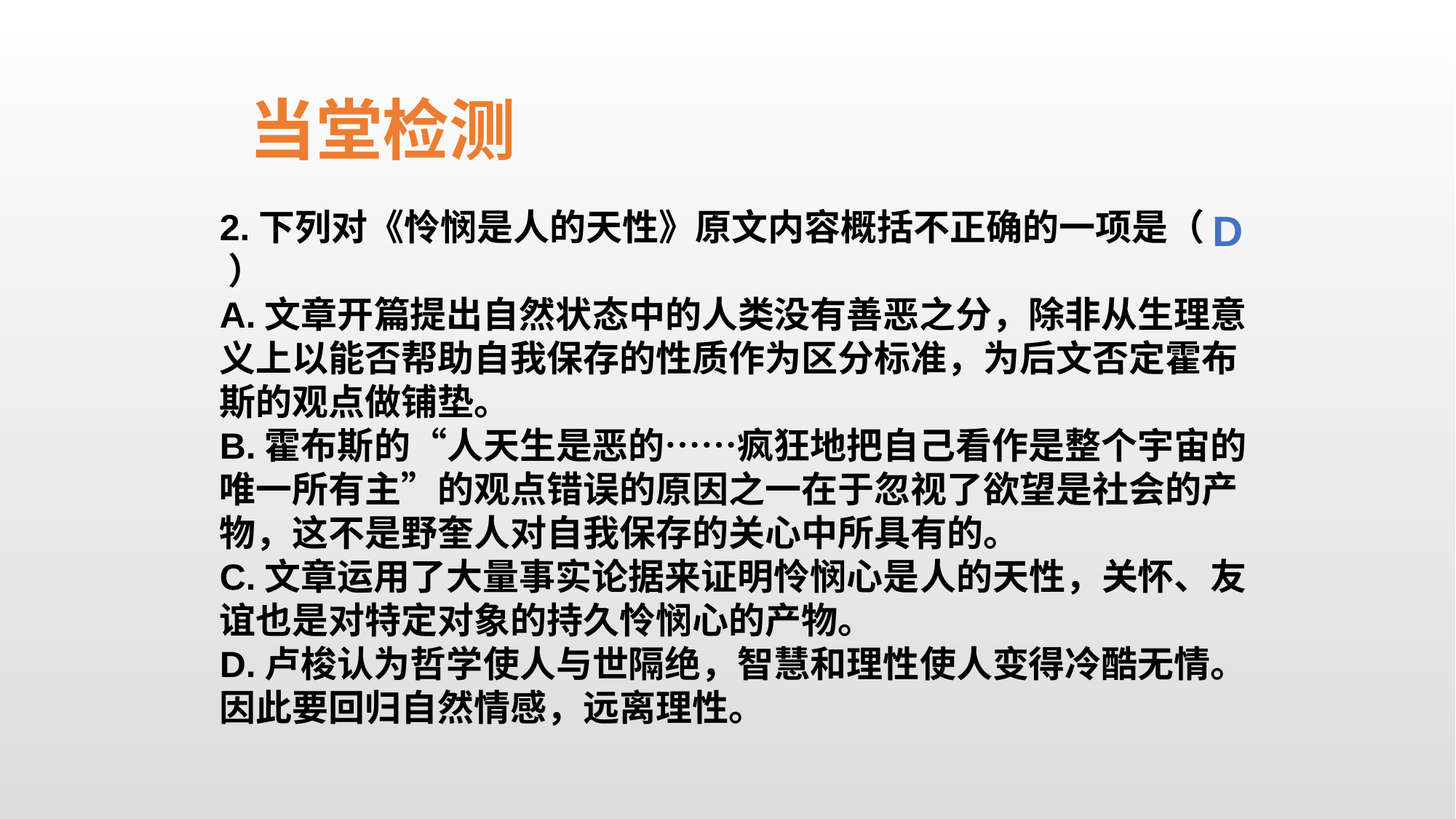

当堂检测
2.下列对《怜悯是人的天性》原文内容概括不正确的一项是（  ）
A.文章开篇提出自然状态中的人类没有善恶之分，除非从生理意义上以能否帮助自我保存的性质作为区分标准，为后文否定霍布斯的观点做铺垫。
B.霍布斯的“人天生是恶的……疯狂地把自己看作是整个宇宙的唯一所有主”的观点错误的原因之一在于忽视了欲望是社会的产物，这不是野奎人对自我保存的关心中所具有的。
C.文章运用了大量事实论据来证明怜悯心是人的天性，关怀、友谊也是对特定对象的持久怜悯心的产物。
D.卢梭认为哲学使人与世隔绝，智慧和理性使人变得冷酷无情。因此要回归自然情感，远离理性。
D